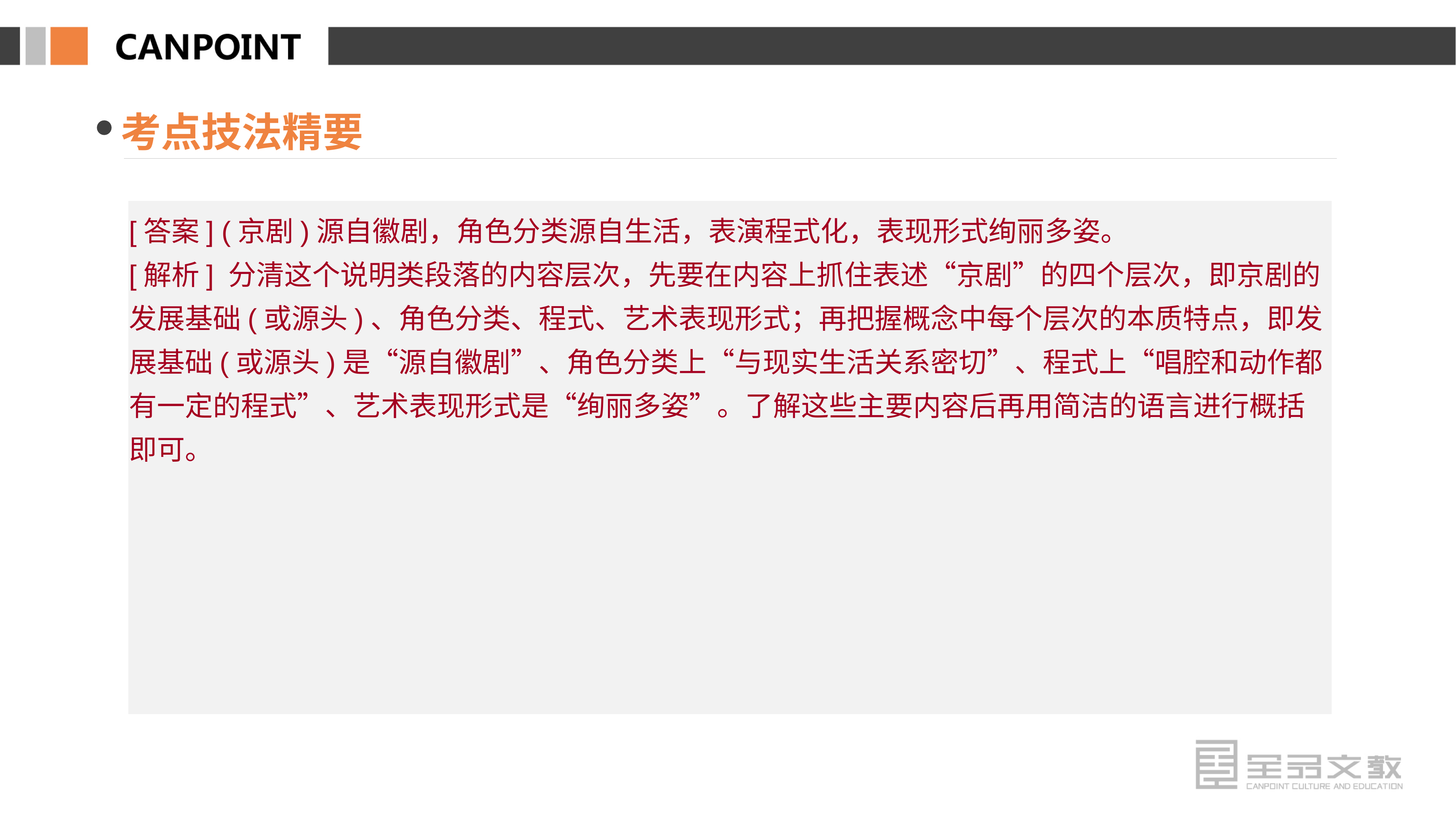

考点技法精要

[答案] (京剧)源自徽剧，角色分类源自生活，表演程式化，表现形式绚丽多姿。
[解析] 分清这个说明类段落的内容层次，先要在内容上抓住表述“京剧”的四个层次，即京剧的发展基础(或源头)、角色分类、程式、艺术表现形式；再把握概念中每个层次的本质特点，即发展基础(或源头)是“源自徽剧”、角色分类上“与现实生活关系密切”、程式上“唱腔和动作都有一定的程式”、艺术表现形式是“绚丽多姿”。了解这些主要内容后再用简洁的语言进行概括即可。